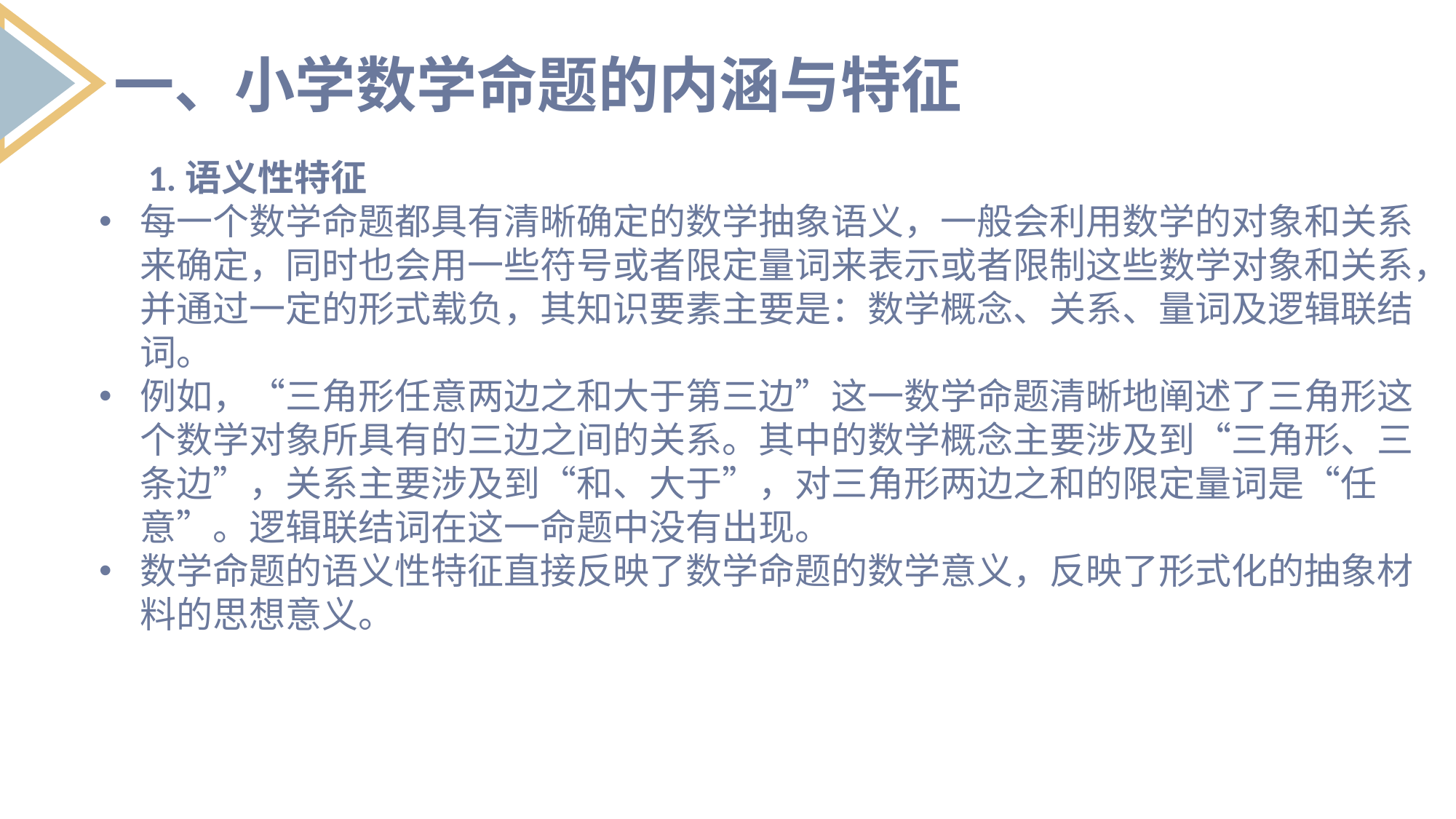

一、小学数学命题的内涵与特征

      1.语义性特征
每一个数学命题都具有清晰确定的数学抽象语义，一般会利用数学的对象和关系来确定，同时也会用一些符号或者限定量词来表示或者限制这些数学对象和关系，并通过一定的形式载负，其知识要素主要是：数学概念、关系、量词及逻辑联结词。
例如，“三角形任意两边之和大于第三边”这一数学命题清晰地阐述了三角形这个数学对象所具有的三边之间的关系。其中的数学概念主要涉及到“三角形、三条边”，关系主要涉及到“和、大于”，对三角形两边之和的限定量词是“任意”。逻辑联结词在这一命题中没有出现。
数学命题的语义性特征直接反映了数学命题的数学意义，反映了形式化的抽象材料的思想意义。